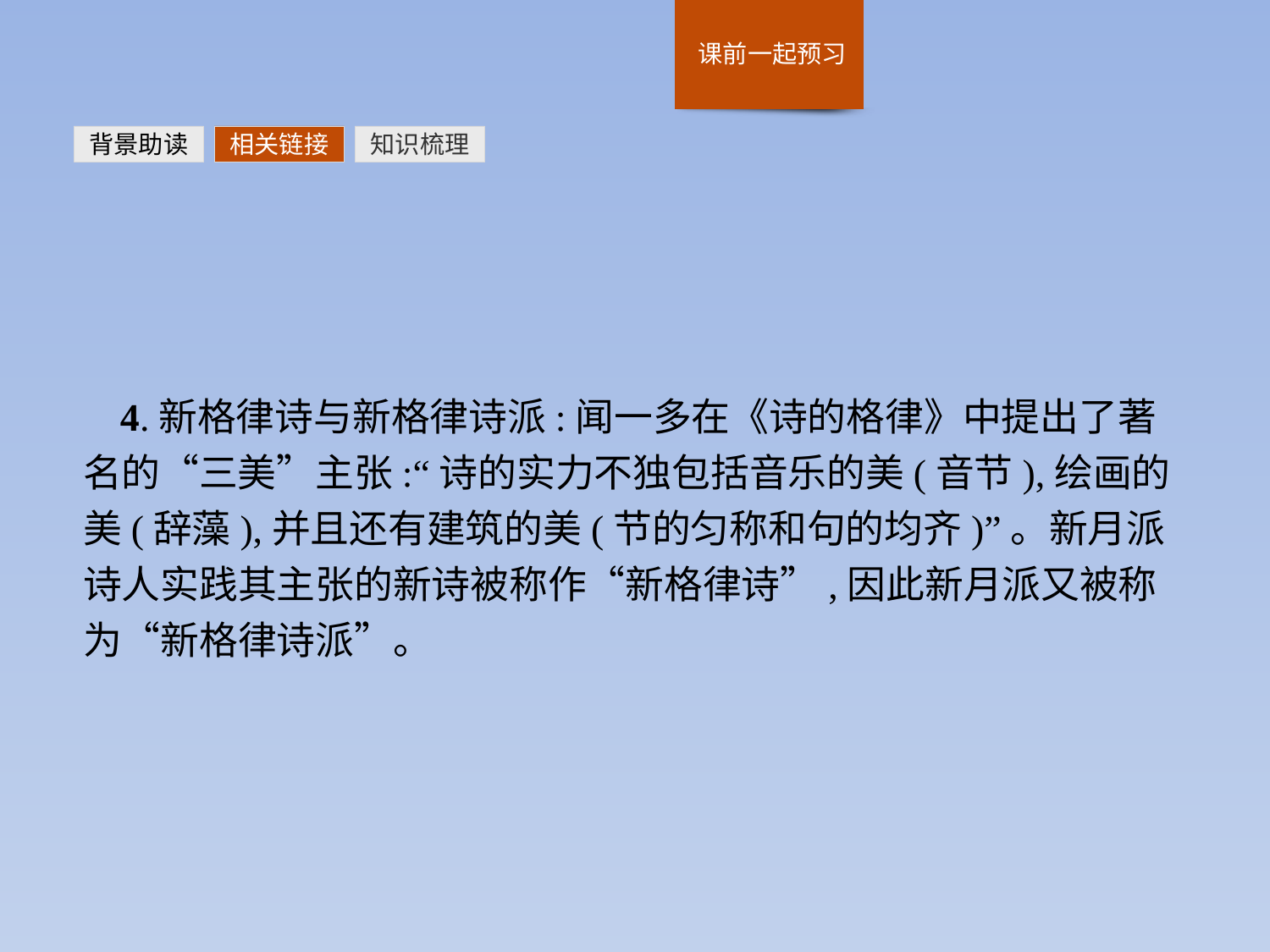

背景助读
相关链接
知识梳理
4.新格律诗与新格律诗派:闻一多在《诗的格律》中提出了著名的“三美”主张:“诗的实力不独包括音乐的美(音节),绘画的美(辞藻),并且还有建筑的美(节的匀称和句的均齐)”。新月派诗人实践其主张的新诗被称作“新格律诗”,因此新月派又被称为“新格律诗派”。